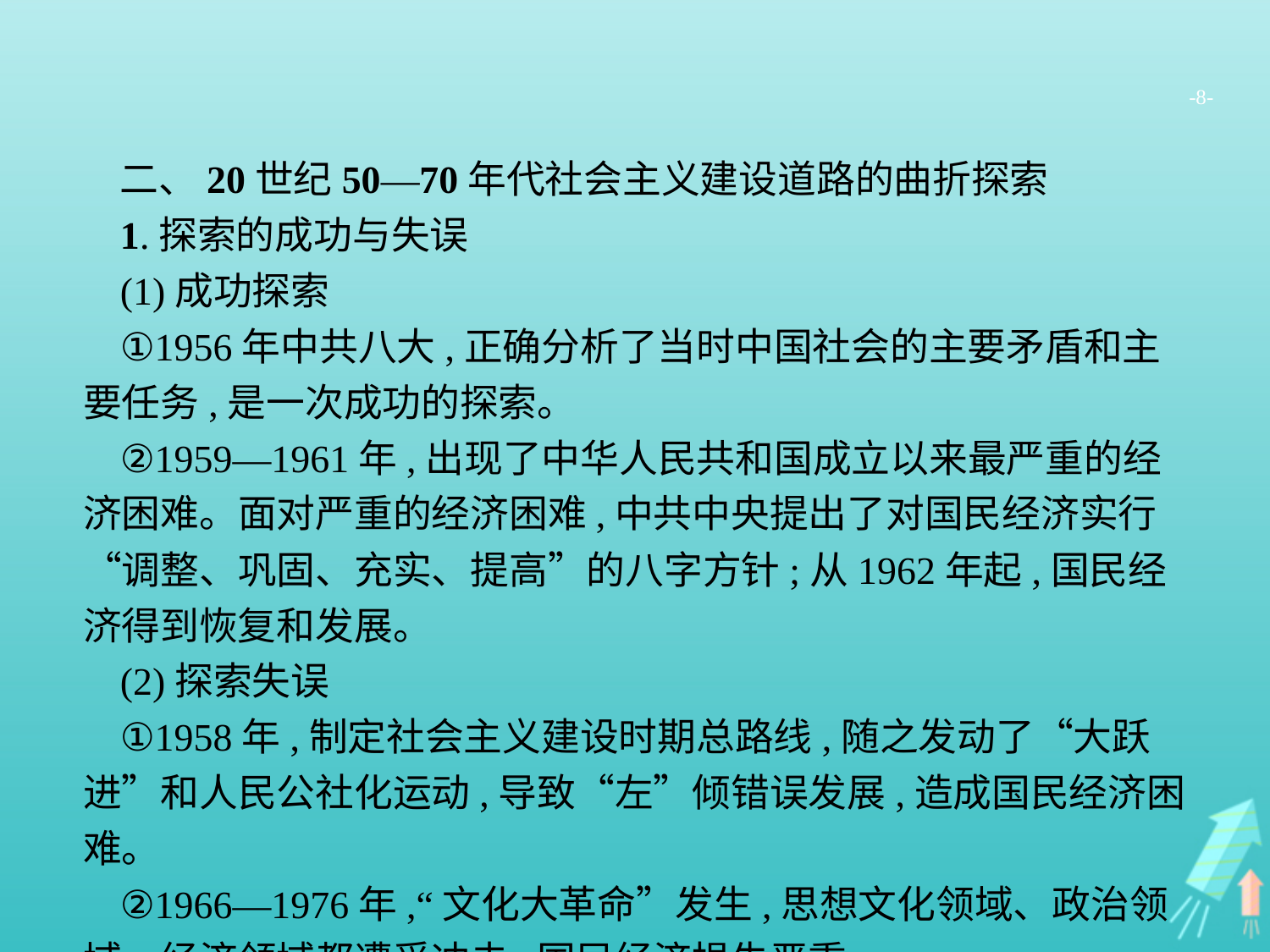

-8-
二、20世纪50—70年代社会主义建设道路的曲折探索
1.探索的成功与失误
(1)成功探索
①1956年中共八大,正确分析了当时中国社会的主要矛盾和主要任务,是一次成功的探索。
②1959—1961年,出现了中华人民共和国成立以来最严重的经济困难。面对严重的经济困难,中共中央提出了对国民经济实行“调整、巩固、充实、提高”的八字方针;从1962年起,国民经济得到恢复和发展。
(2)探索失误
①1958年,制定社会主义建设时期总路线,随之发动了“大跃进”和人民公社化运动,导致“左”倾错误发展,造成国民经济困难。
②1966—1976年,“文化大革命”发生,思想文化领域、政治领域、经济领域都遭受冲击,国民经济损失严重。